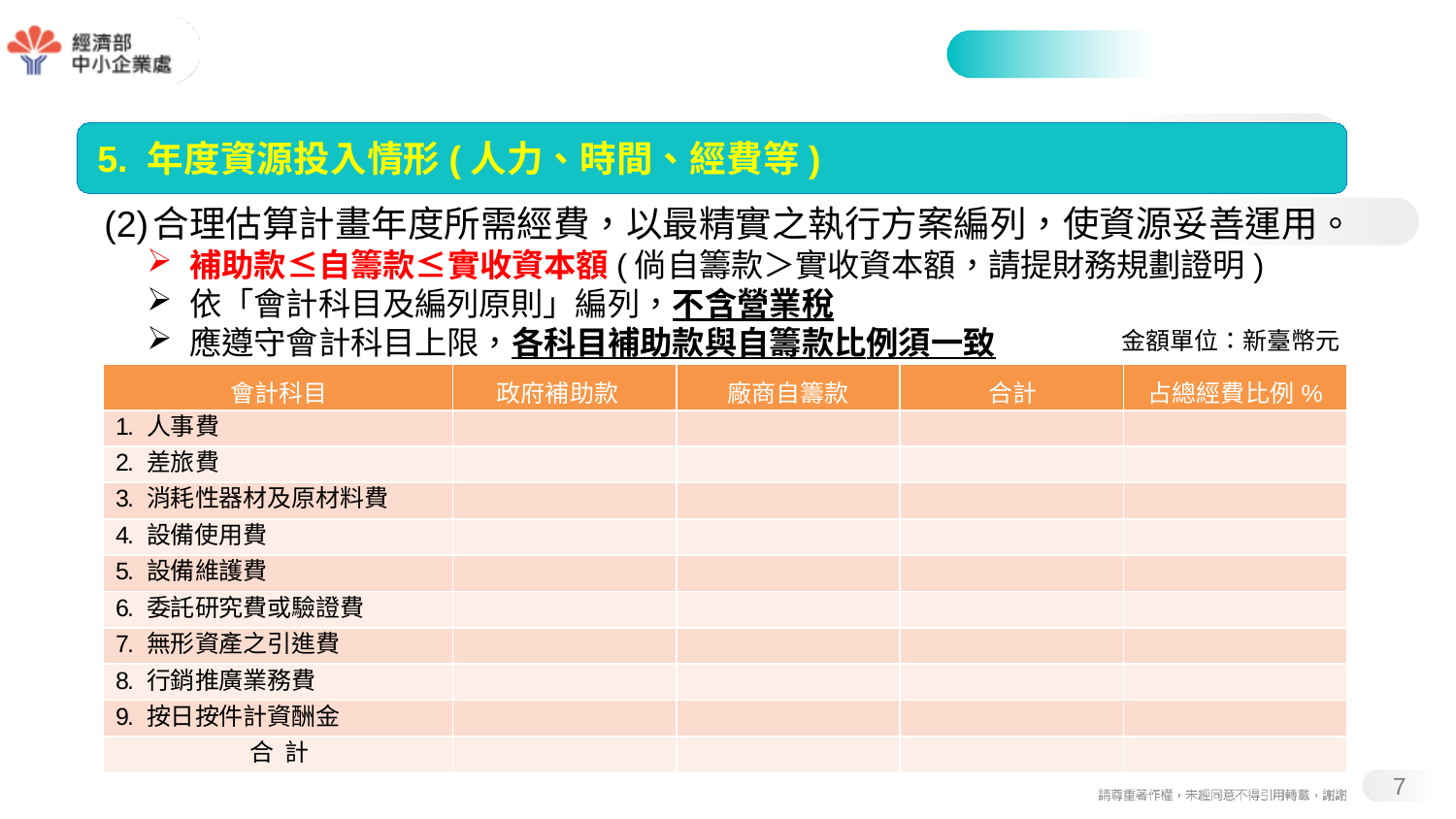

#

5. 年度資源投入情形(人力、時間、經費等)
合理估算計畫年度所需經費，以最精實之執行方案編列，使資源妥善運用。
補助款≤自籌款≤實收資本額(倘自籌款＞實收資本額，請提財務規劃證明)
依「會計科目及編列原則」編列，不含營業稅
應遵守會計科目上限，各科目補助款與自籌款比例須一致
金額單位：新臺幣元
| 會計科目 | 政府補助款 | 廠商自籌款 | 合計 | 占總經費比例% |
| --- | --- | --- | --- | --- |
| 1. 人事費 |  |  |  |  |
| 2. 差旅費 |  |  |  |  |
| 3. 消耗性器材及原材料費 |  |  |  |  |
| 4. 設備使用費 |  |  |  |  |
| 5. 設備維護費 |  |  |  |  |
| 6. 委託研究費或驗證費 |  |  |  |  |
| 7. 無形資產之引進費 |  |  |  |  |
| 8. 行銷推廣業務費 |  |  |  |  |
| 9. 按日按件計資酬金 |  |  |  |  |
| 合 計 |  |  |  |  |
7